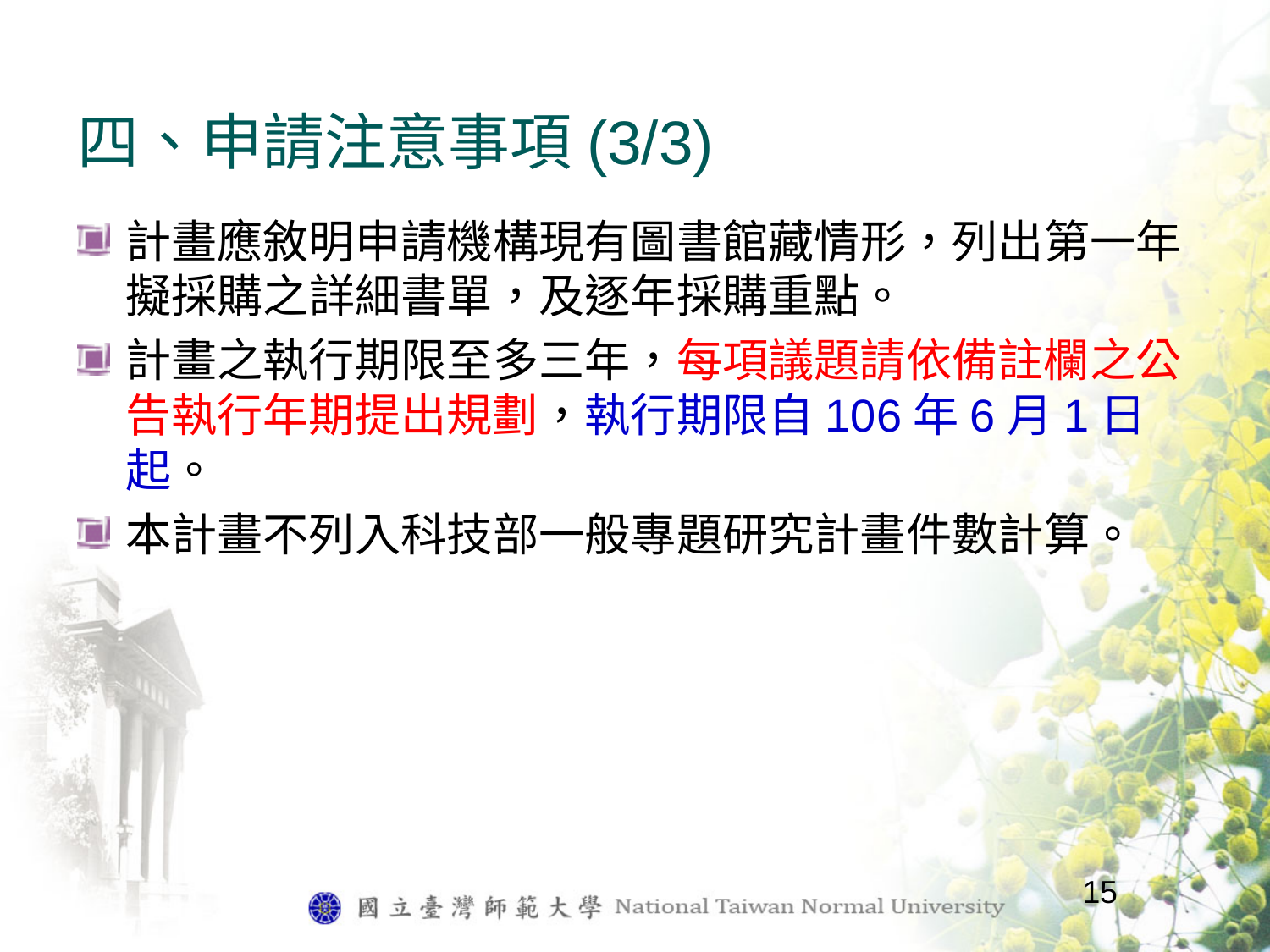

四、申請注意事項(3/3)
計畫應敘明申請機構現有圖書館藏情形，列出第一年擬採購之詳細書單，及逐年採購重點。
計畫之執行期限至多三年，每項議題請依備註欄之公告執行年期提出規劃，執行期限自106年6月1日起。
本計畫不列入科技部一般專題研究計畫件數計算。